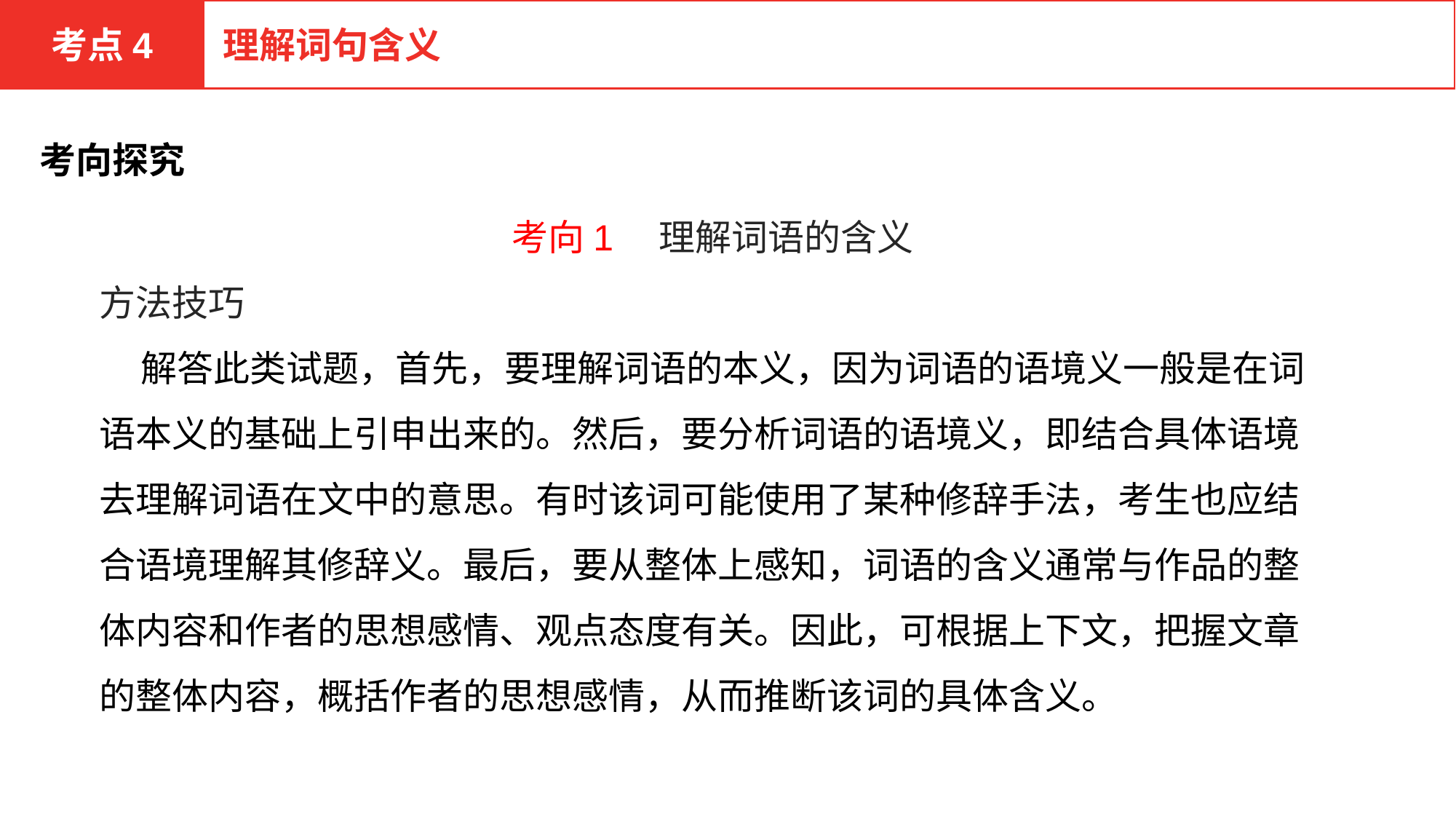

考点4
理解词句含义
考向探究
考向1　理解词语的含义
方法技巧
    解答此类试题，首先，要理解词语的本义，因为词语的语境义一般是在词语本义的基础上引申出来的。然后，要分析词语的语境义，即结合具体语境去理解词语在文中的意思。有时该词可能使用了某种修辞手法，考生也应结合语境理解其修辞义。最后，要从整体上感知，词语的含义通常与作品的整体内容和作者的思想感情、观点态度有关。因此，可根据上下文，把握文章的整体内容，概括作者的思想感情，从而推断该词的具体含义。